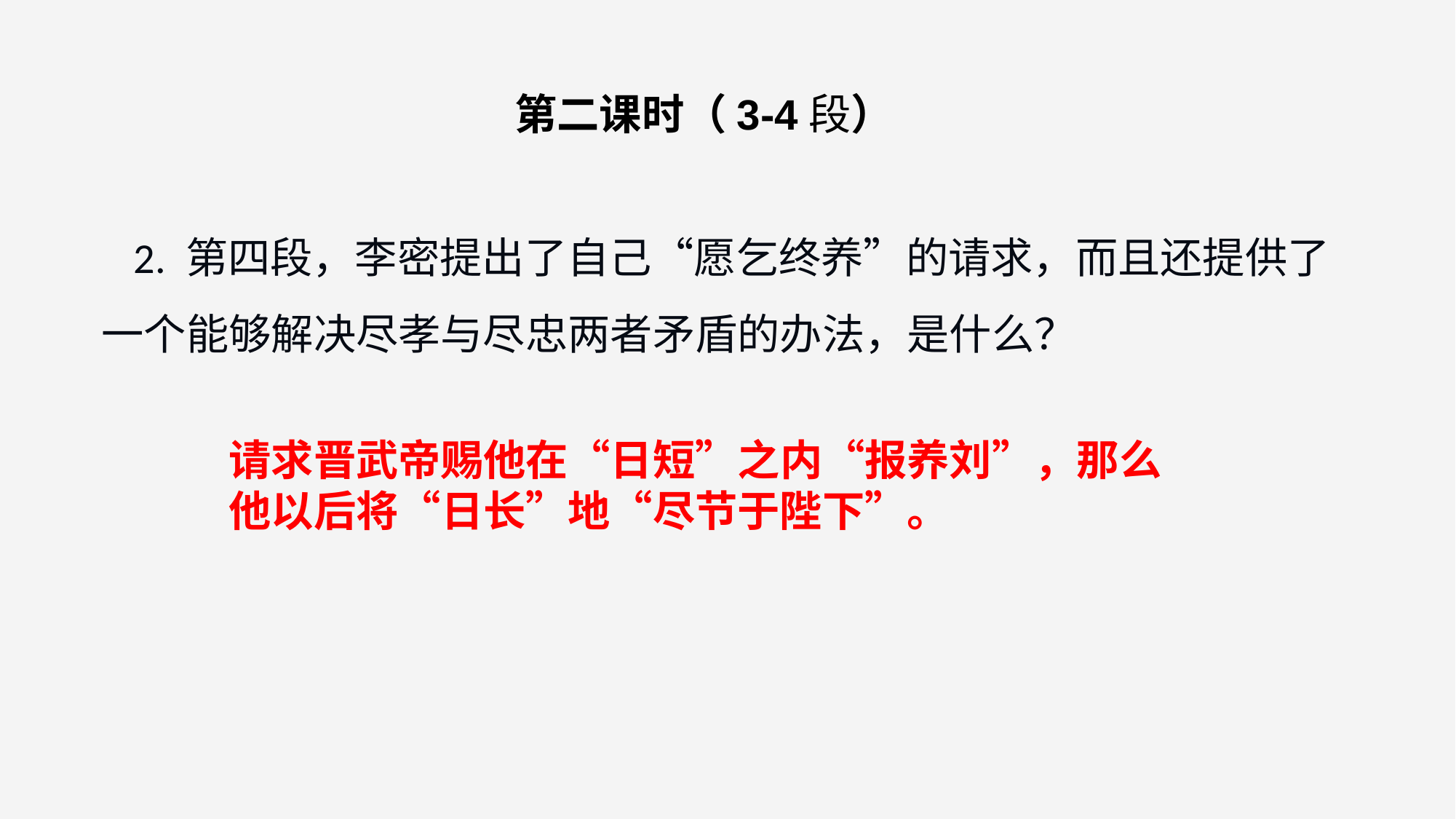

第二课时（3-4段）
2. 第四段，李密提出了自己“愿乞终养”的请求，而且还提供了一个能够解决尽孝与尽忠两者矛盾的办法，是什么？
请求晋武帝赐他在“日短”之内“报养刘”，那么他以后将“日长”地“尽节于陛下”。